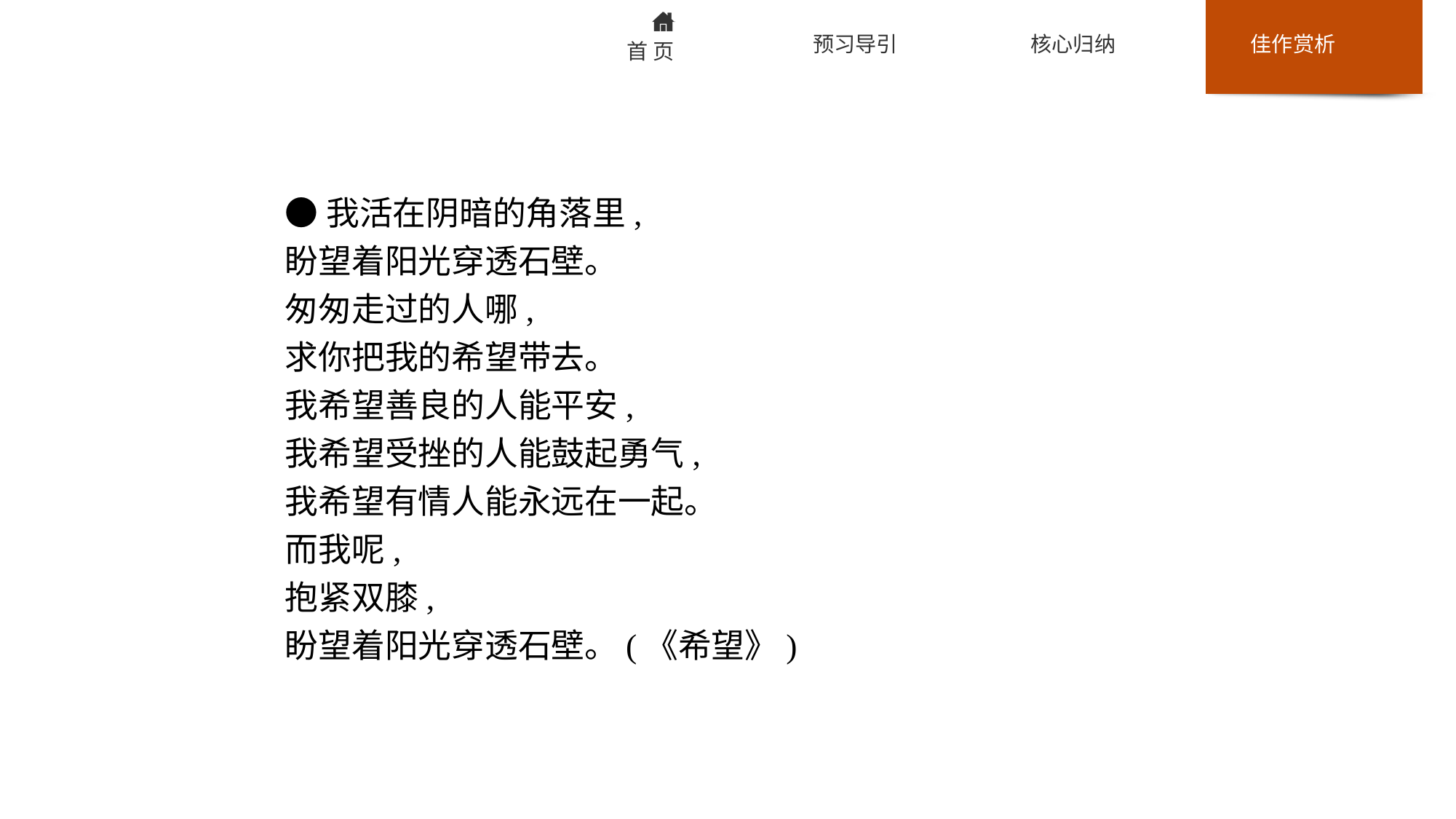

●我活在阴暗的角落里,
盼望着阳光穿透石壁。
匆匆走过的人哪,
求你把我的希望带去。
我希望善良的人能平安,
我希望受挫的人能鼓起勇气,
我希望有情人能永远在一起。
而我呢,
抱紧双膝,
盼望着阳光穿透石壁。(《希望》)